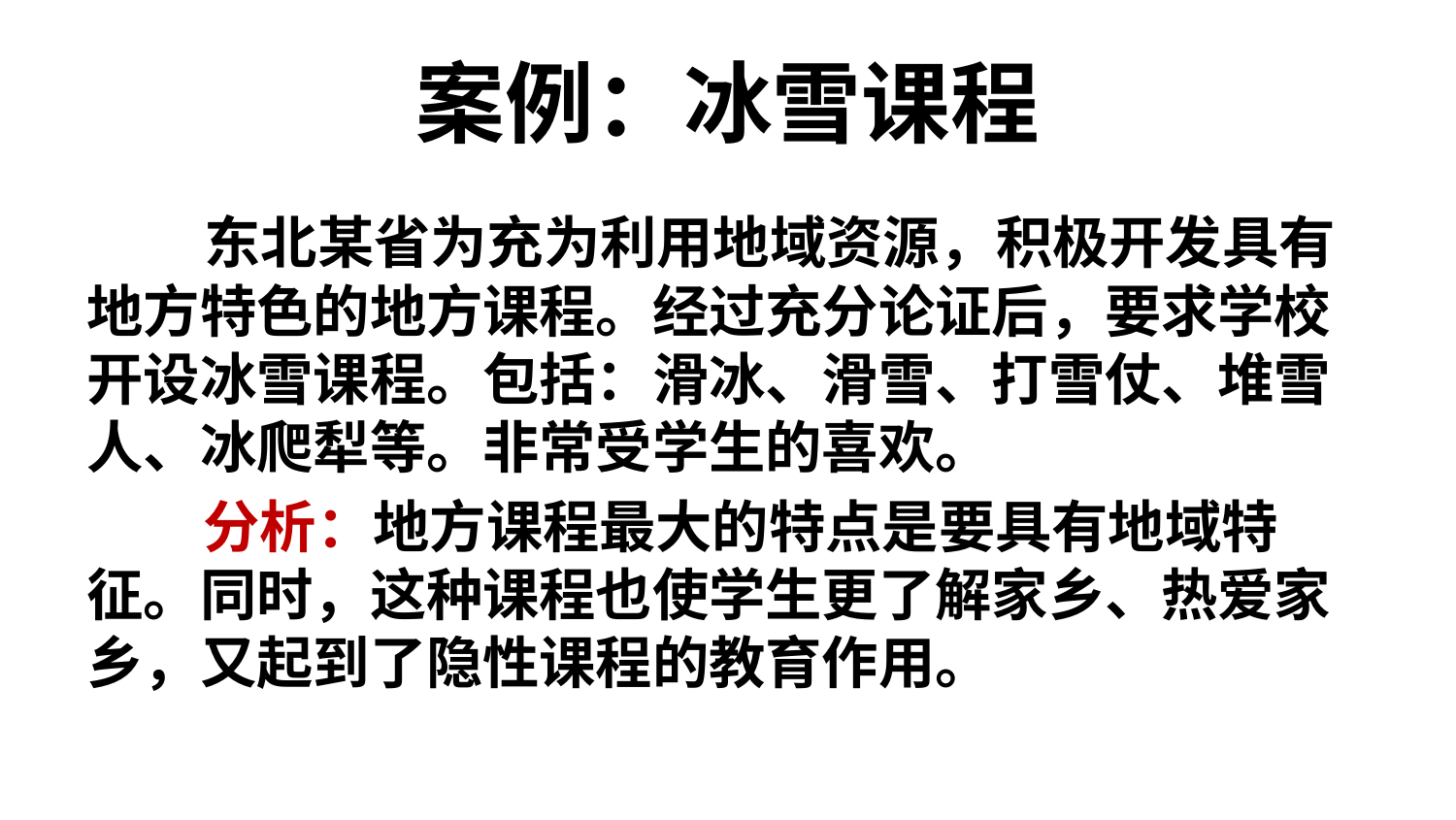

# 案例：冰雪课程
       东北某省为充为利用地域资源，积极开发具有地方特色的地方课程。经过充分论证后，要求学校开设冰雪课程。包括：滑冰、滑雪、打雪仗、堆雪人、冰爬犁等。非常受学生的喜欢。
        分析：地方课程最大的特点是要具有地域特征。同时，这种课程也使学生更了解家乡、热爱家乡，又起到了隐性课程的教育作用。